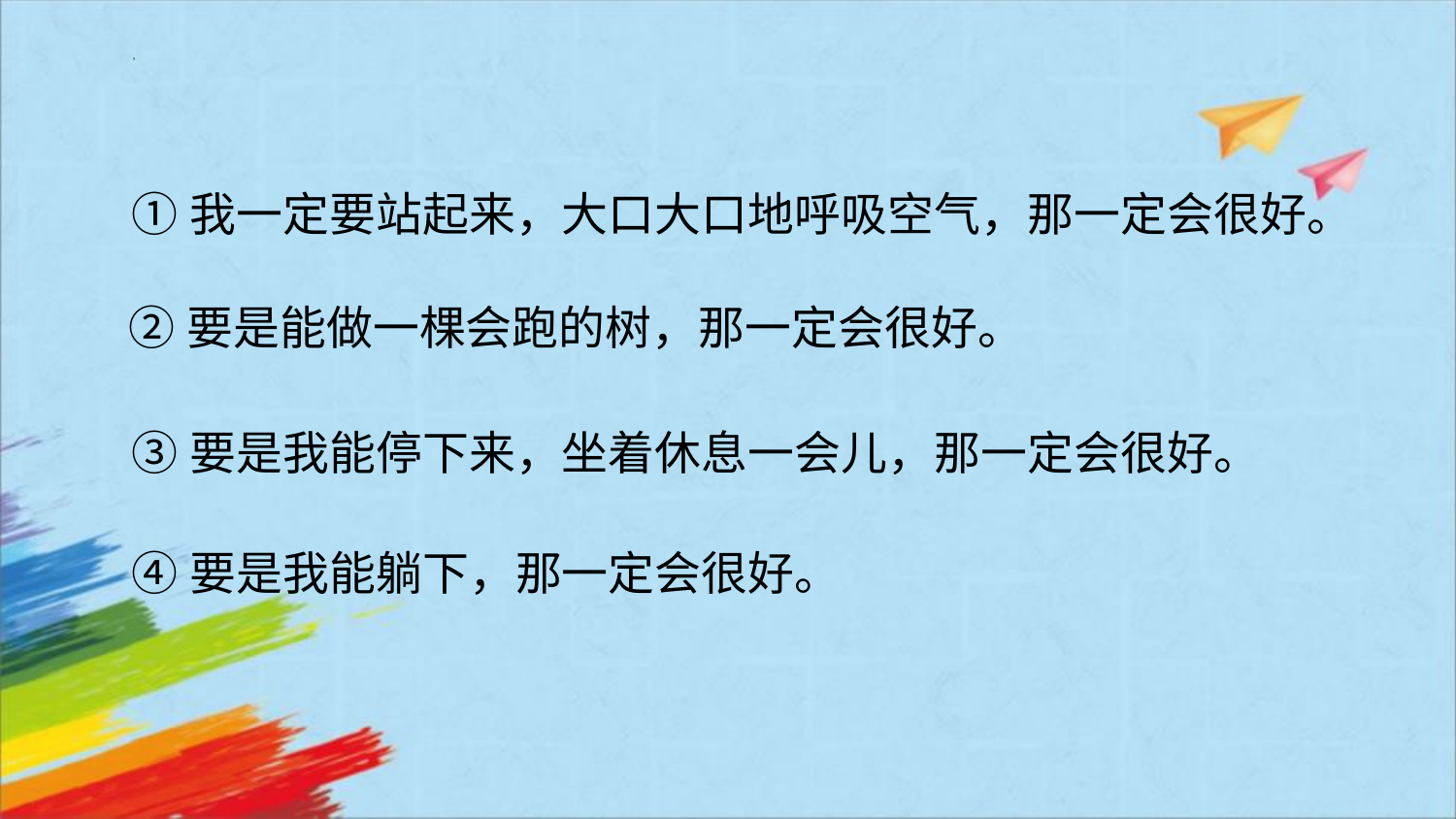

①我一定要站起来，大口大口地呼吸空气，那一定会很好。
②要是能做一棵会跑的树，那一定会很好。
③要是我能停下来，坐着休息一会儿，那一定会很好。
④要是我能躺下，那一定会很好。